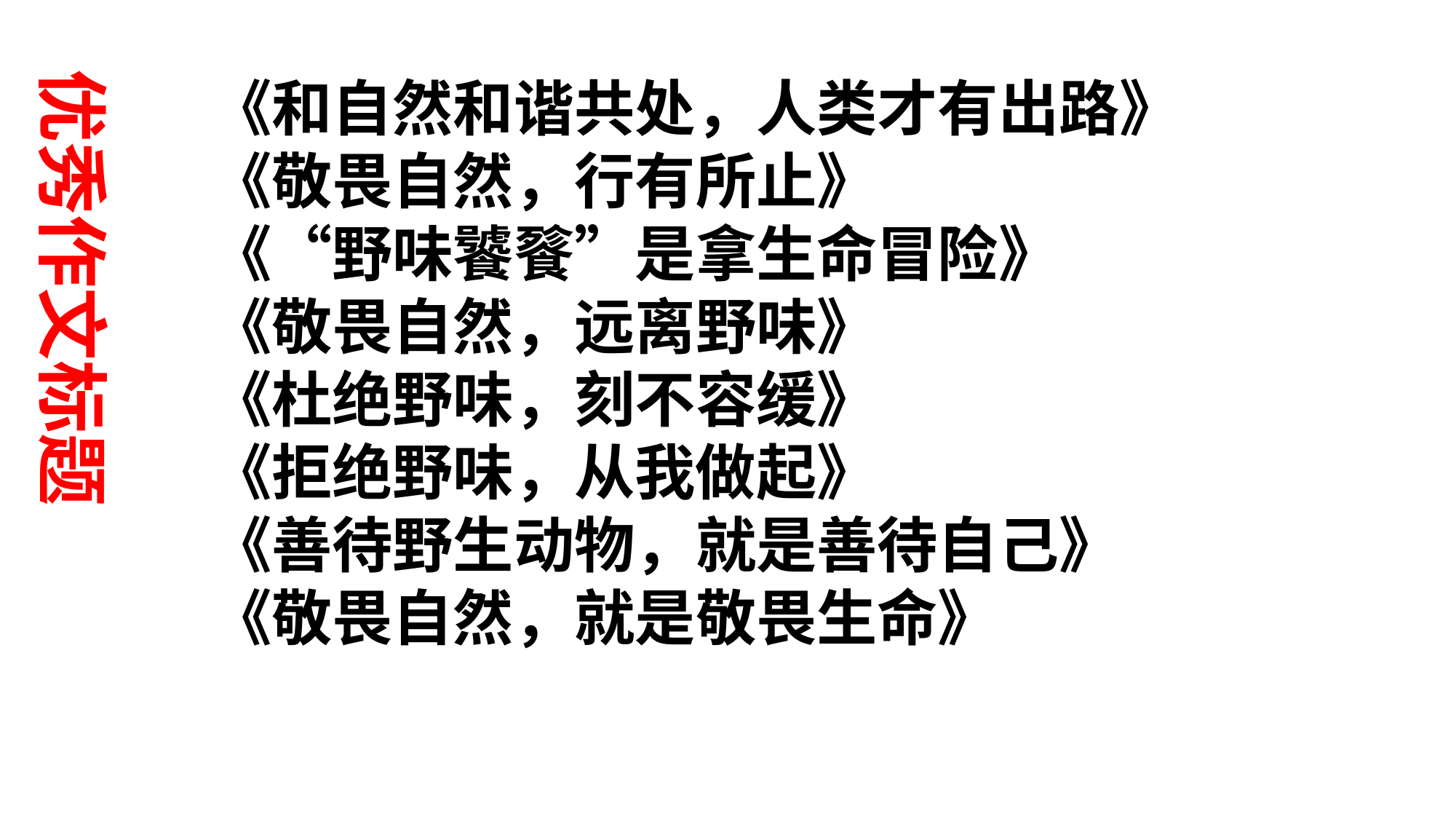

优秀作文标题
《和自然和谐共处，人类才有出路》
《敬畏自然，行有所止》
《“野味饕餮”是拿生命冒险》
《敬畏自然，远离野味》
《杜绝野味，刻不容缓》
《拒绝野味，从我做起》
《善待野生动物，就是善待自己》
《敬畏自然，就是敬畏生命》